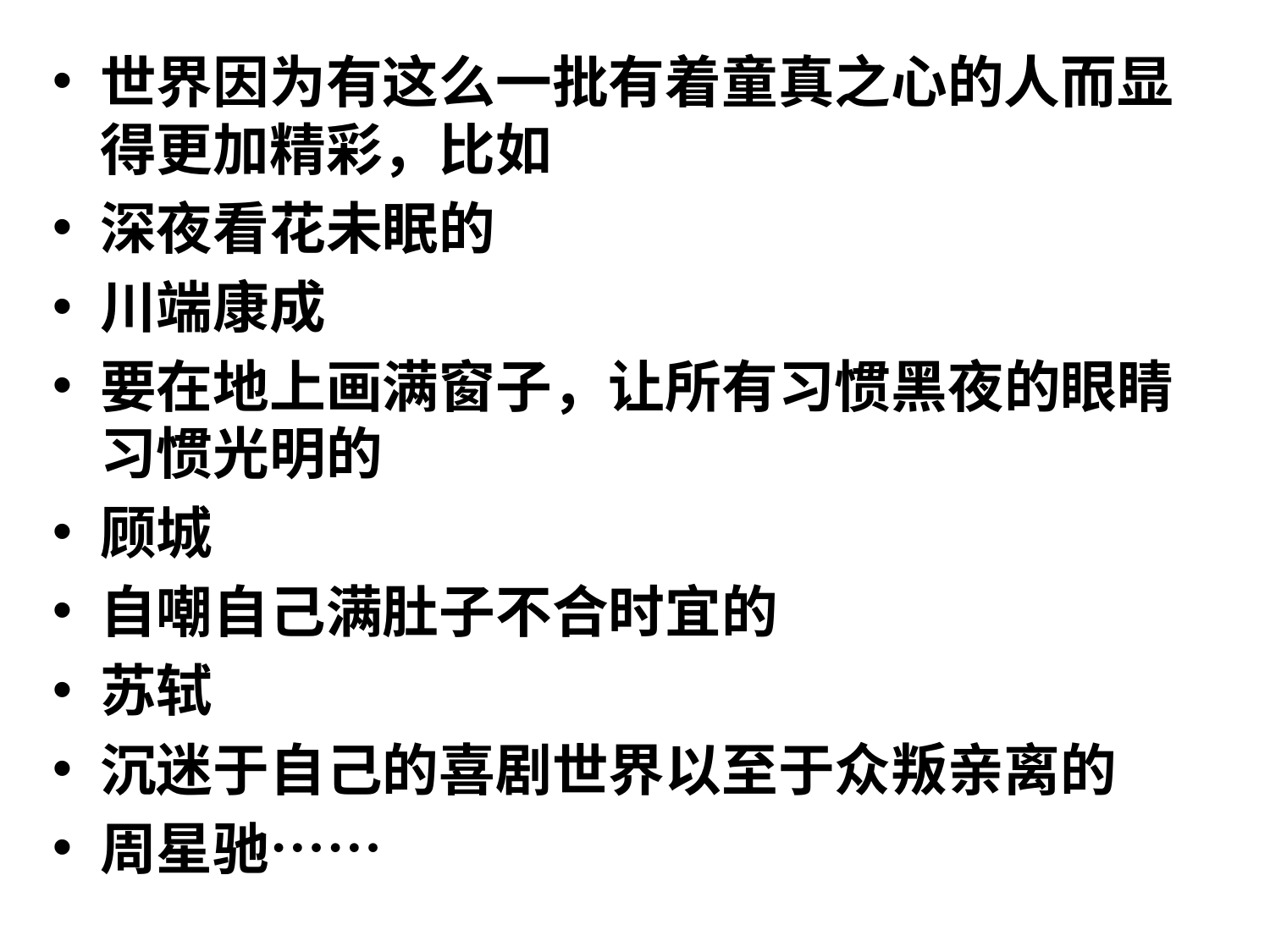

#
世界因为有这么一批有着童真之心的人而显得更加精彩，比如
深夜看花未眠的
川端康成
要在地上画满窗子，让所有习惯黑夜的眼睛习惯光明的
顾城
自嘲自己满肚子不合时宜的
苏轼
沉迷于自己的喜剧世界以至于众叛亲离的
周星驰……